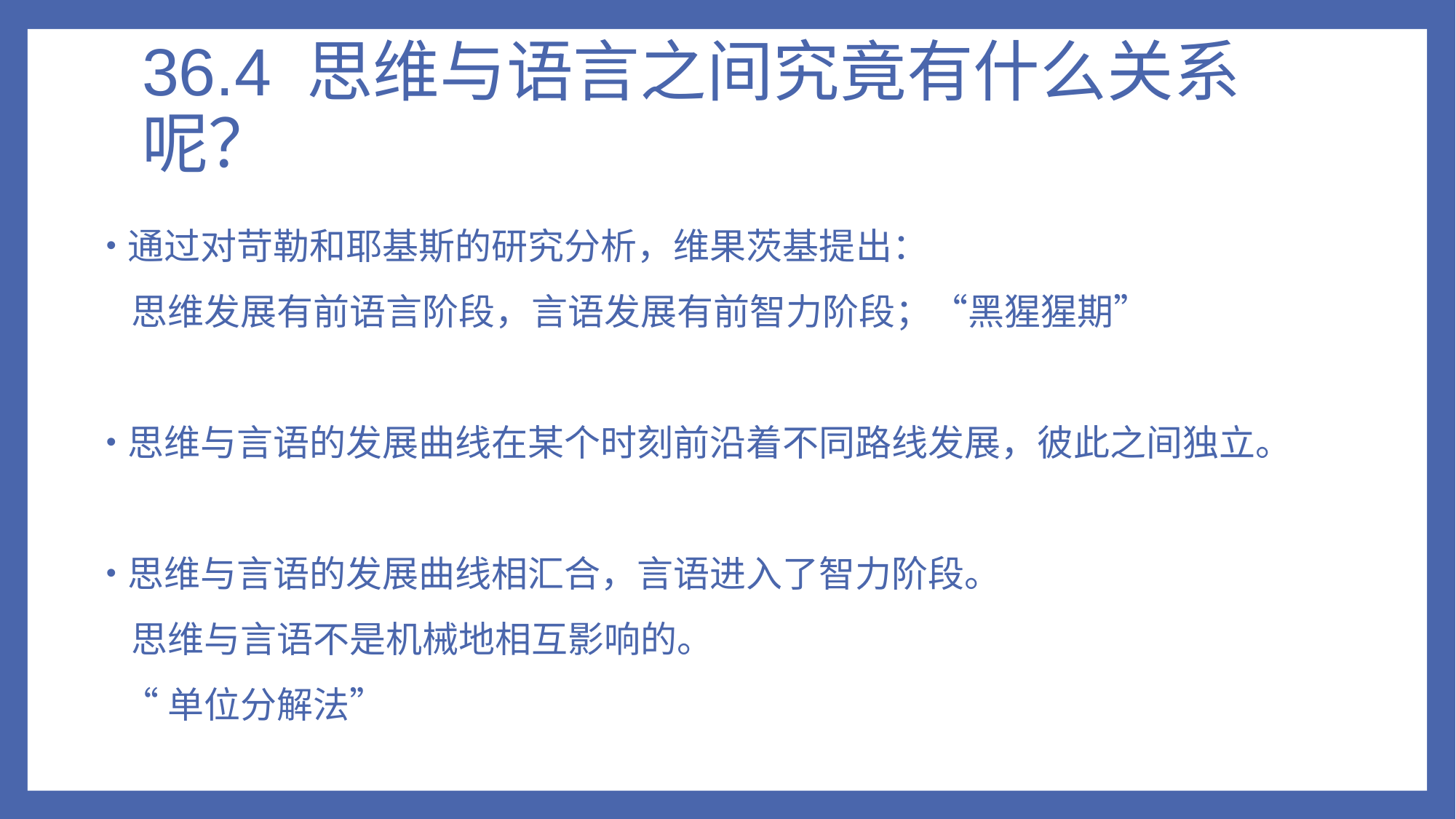

# 36.4 思维与语言之间究竟有什么关系呢？
通过对苛勒和耶基斯的研究分析，维果茨基提出：
  思维发展有前语言阶段，言语发展有前智力阶段；“黑猩猩期”

思维与言语的发展曲线在某个时刻前沿着不同路线发展，彼此之间独立。

思维与言语的发展曲线相汇合，言语进入了智力阶段。
  思维与言语不是机械地相互影响的。
  “单位分解法”